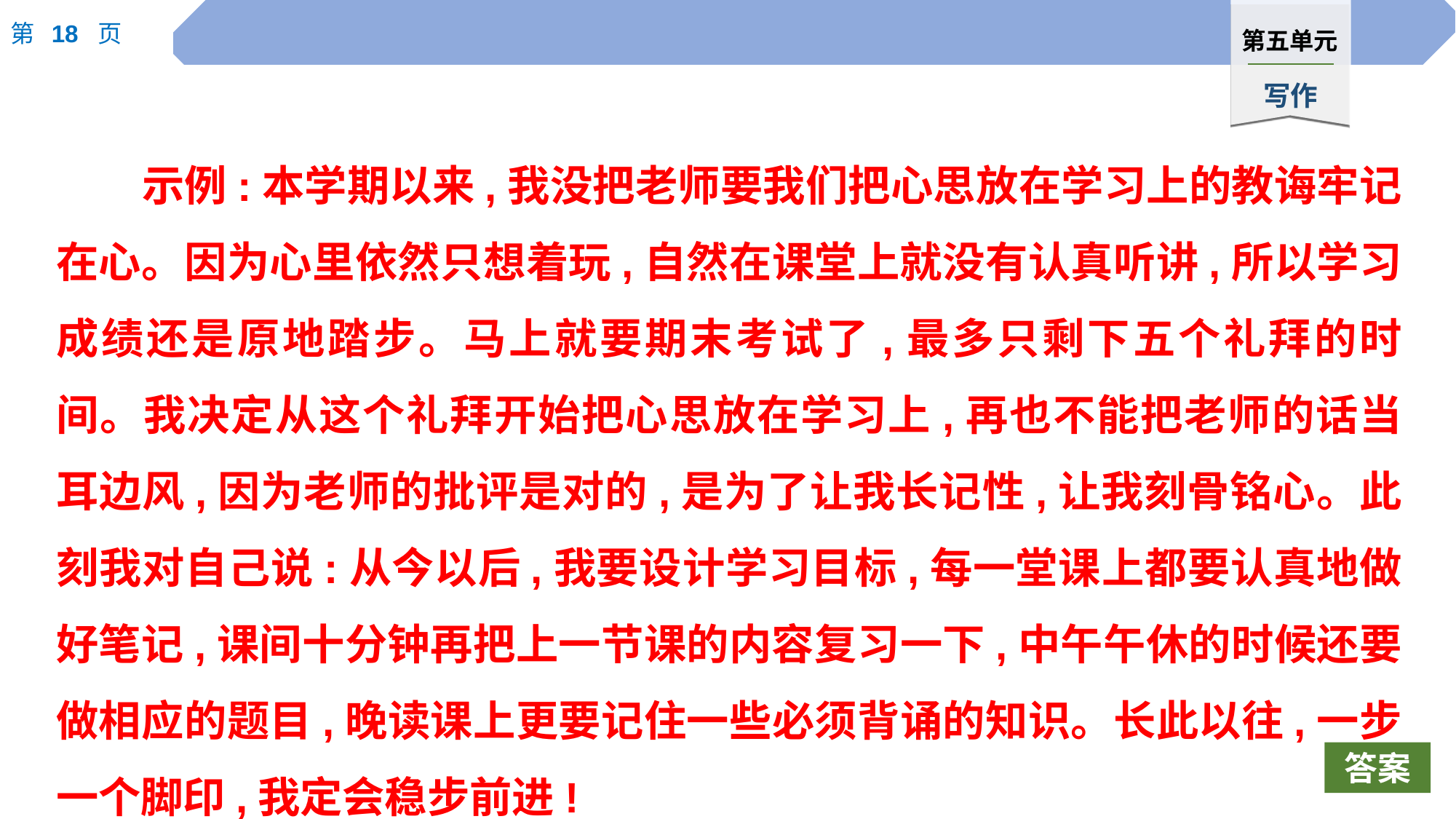

示例:本学期以来,我没把老师要我们把心思放在学习上的教诲牢记在心。因为心里依然只想着玩,自然在课堂上就没有认真听讲,所以学习成绩还是原地踏步。马上就要期末考试了,最多只剩下五个礼拜的时间。我决定从这个礼拜开始把心思放在学习上,再也不能把老师的话当耳边风,因为老师的批评是对的,是为了让我长记性,让我刻骨铭心。此刻我对自己说:从今以后,我要设计学习目标,每一堂课上都要认真地做好笔记,课间十分钟再把上一节课的内容复习一下,中午午休的时候还要做相应的题目,晚读课上更要记住一些必须背诵的知识。长此以往,一步一个脚印,我定会稳步前进!
答案